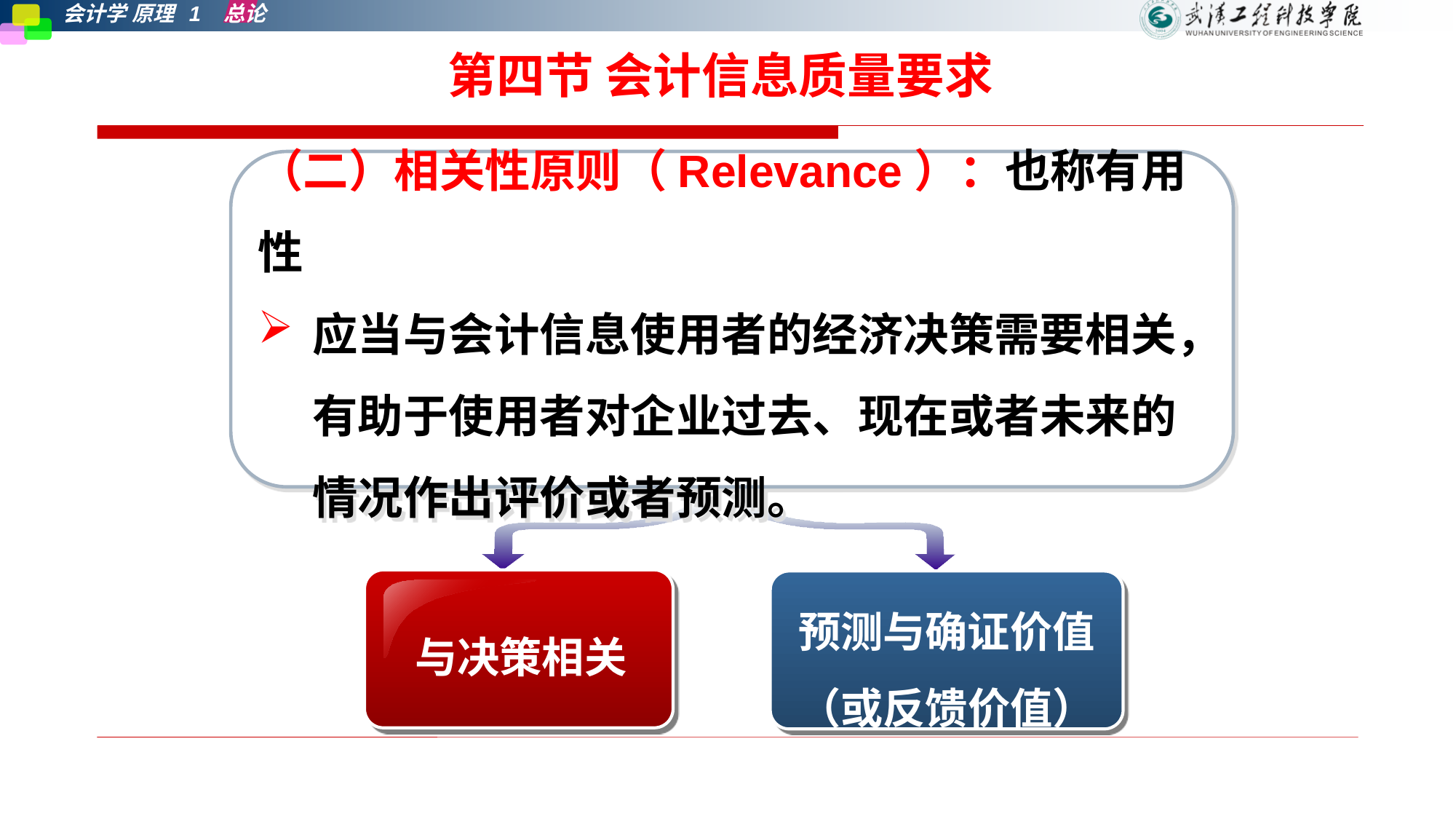

2.相关性
第四节 会计信息质量要求
（二）相关性原则（Relevance）：也称有用性
应当与会计信息使用者的经济决策需要相关，有助于使用者对企业过去、现在或者未来的情况作出评价或者预测。

预测与确证价值
（或反馈价值）
与决策相关